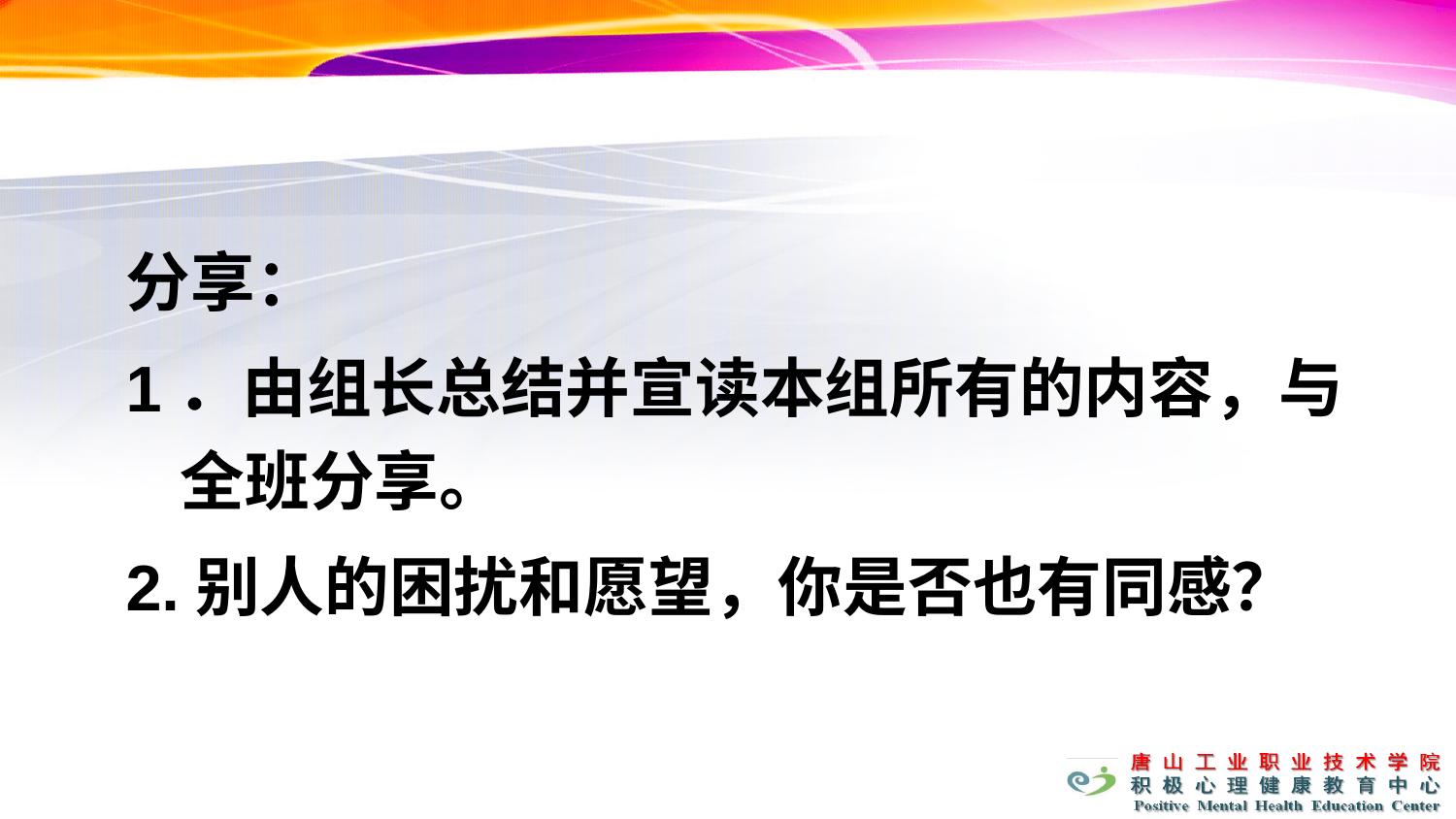

#
分享：
1．由组长总结并宣读本组所有的内容，与全班分享。
2.别人的困扰和愿望，你是否也有同感？